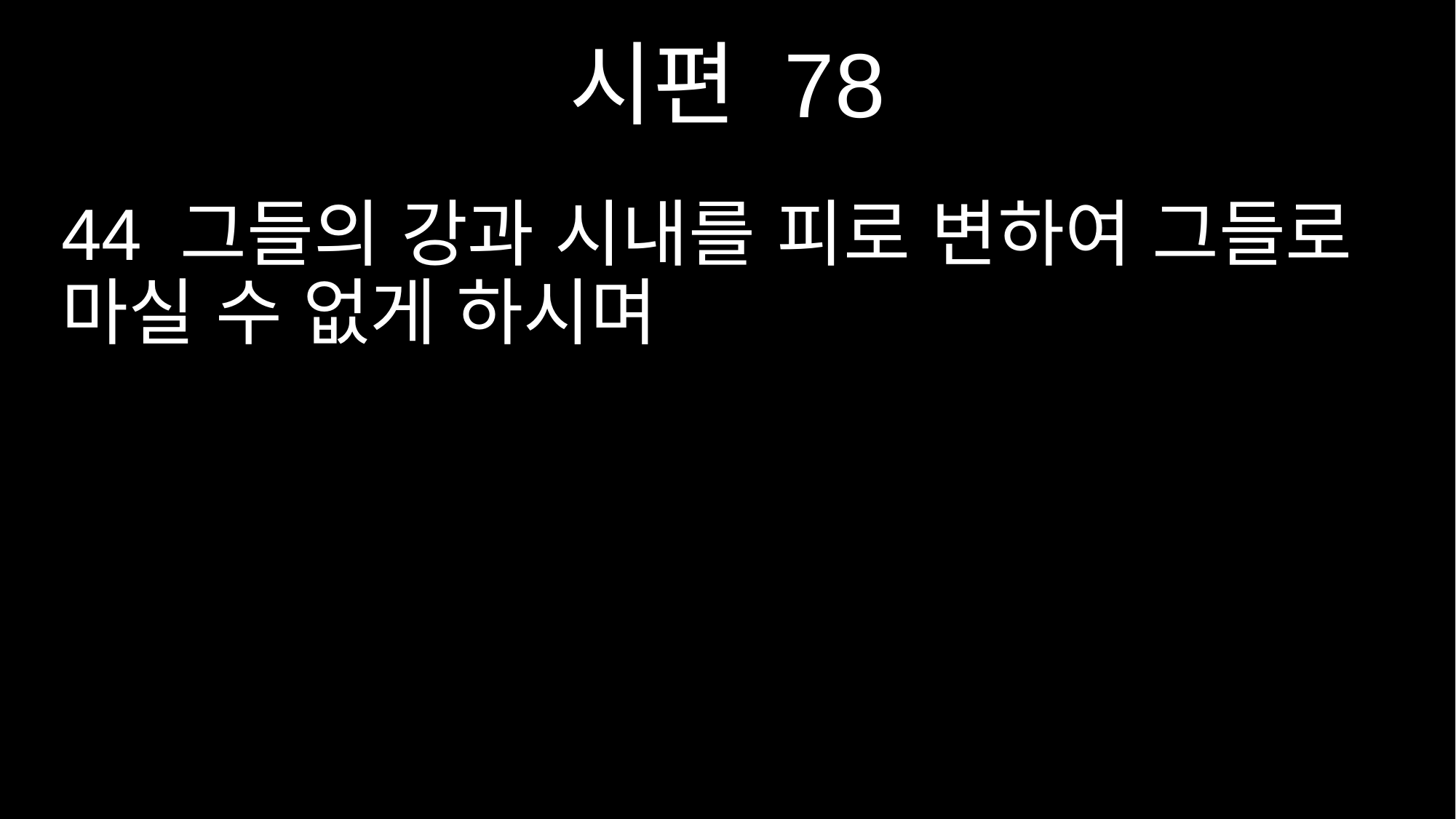

시편 78
44 그들의 강과 시내를 피로 변하여 그들로 마실 수 없게 하시며